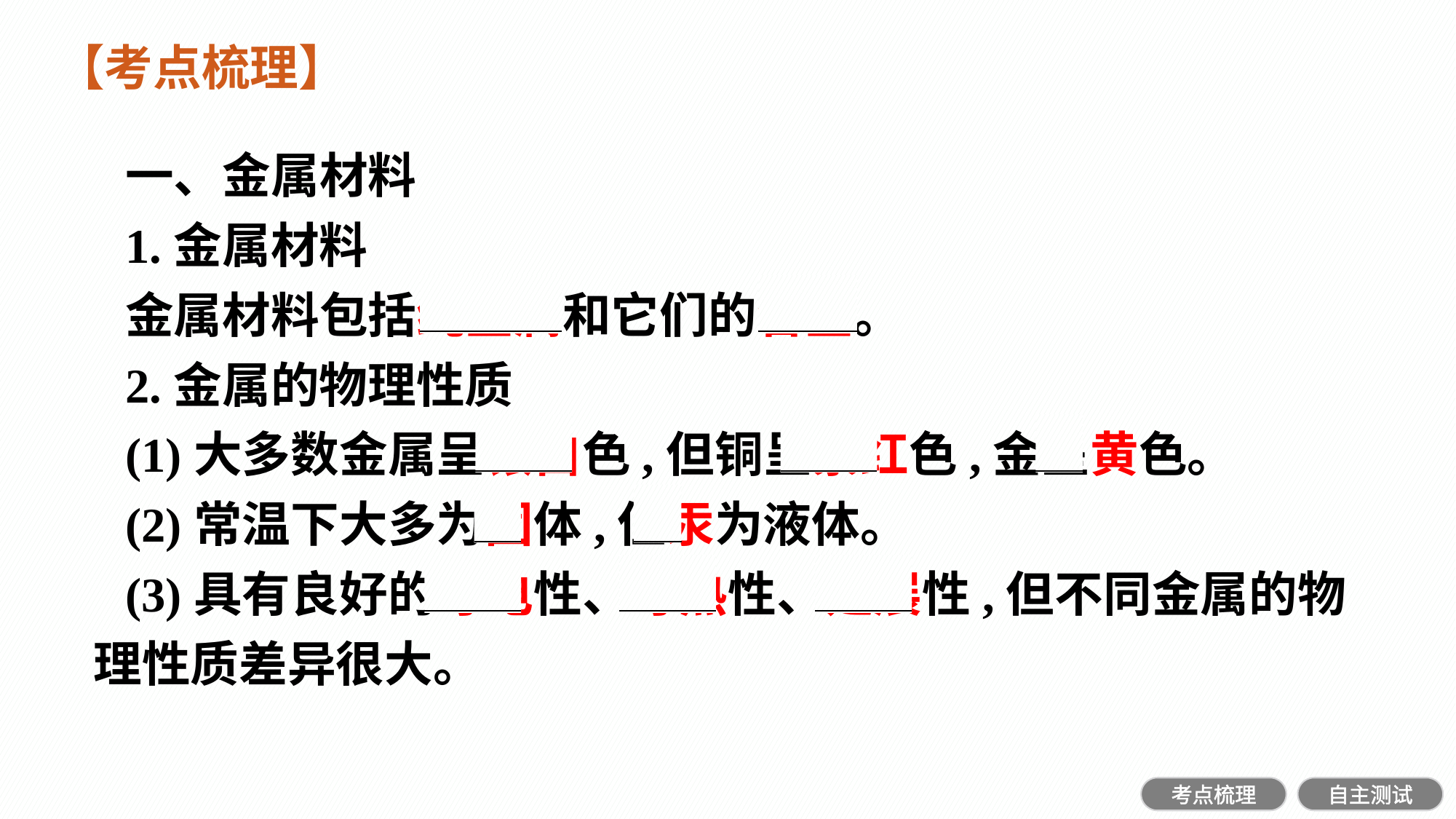

【考点梳理】
一、金属材料
1.金属材料
金属材料包括纯金属和它们的合金。
2.金属的物理性质
(1)大多数金属呈银白色,但铜呈紫红色,金呈黄色。
(2)常温下大多为固体,但汞为液体。
(3)具有良好的导电性、导热性、延展性,但不同金属的物理性质差异很大。